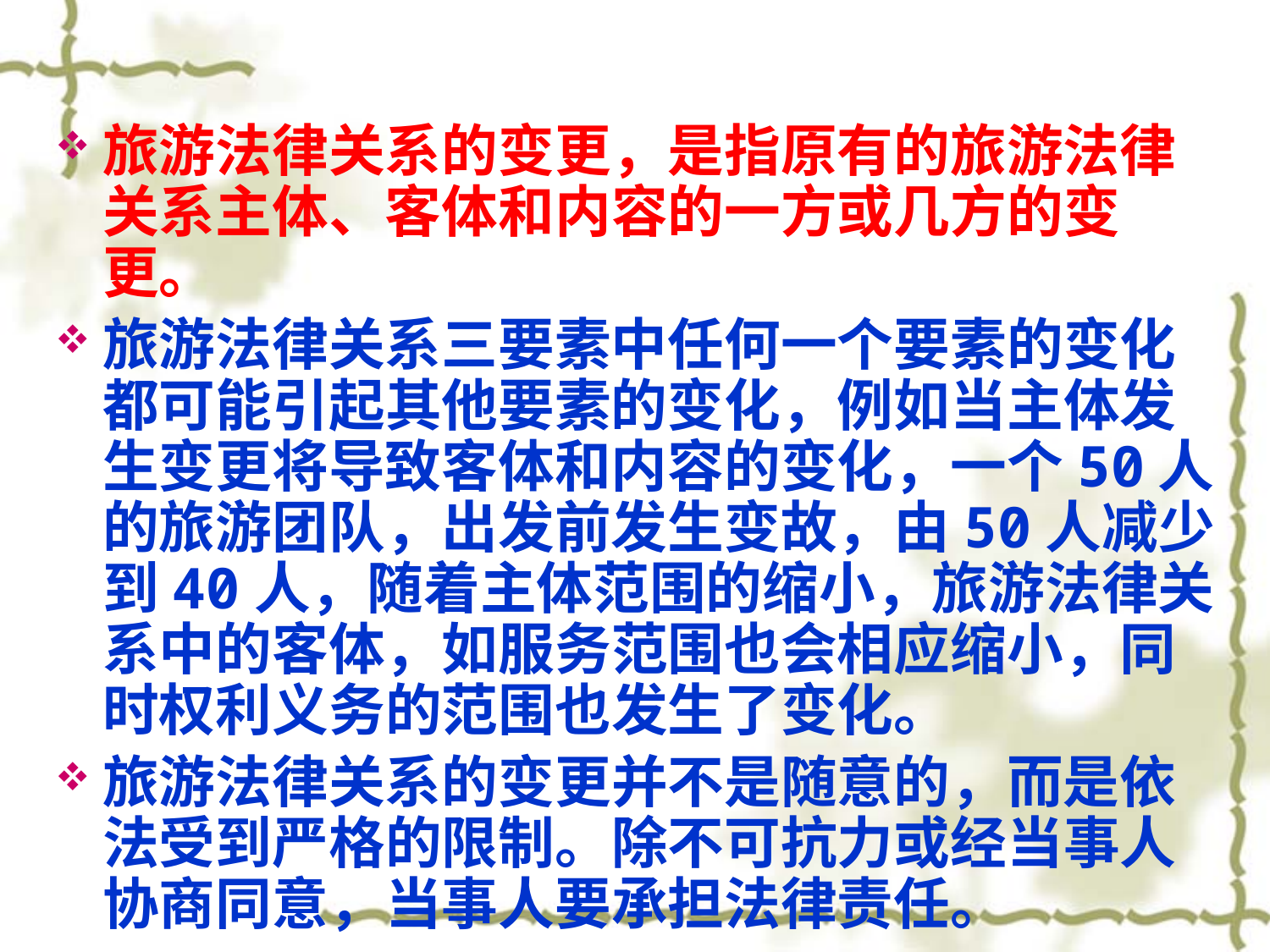

旅游法律关系的变更，是指原有的旅游法律关系主体、客体和内容的一方或几方的变更。
旅游法律关系三要素中任何一个要素的变化都可能引起其他要素的变化，例如当主体发生变更将导致客体和内容的变化，一个50人的旅游团队，出发前发生变故，由50人减少到40人，随着主体范围的缩小，旅游法律关系中的客体，如服务范围也会相应缩小，同时权利义务的范围也发生了变化。
旅游法律关系的变更并不是随意的，而是依法受到严格的限制。除不可抗力或经当事人协商同意，当事人要承担法律责任。